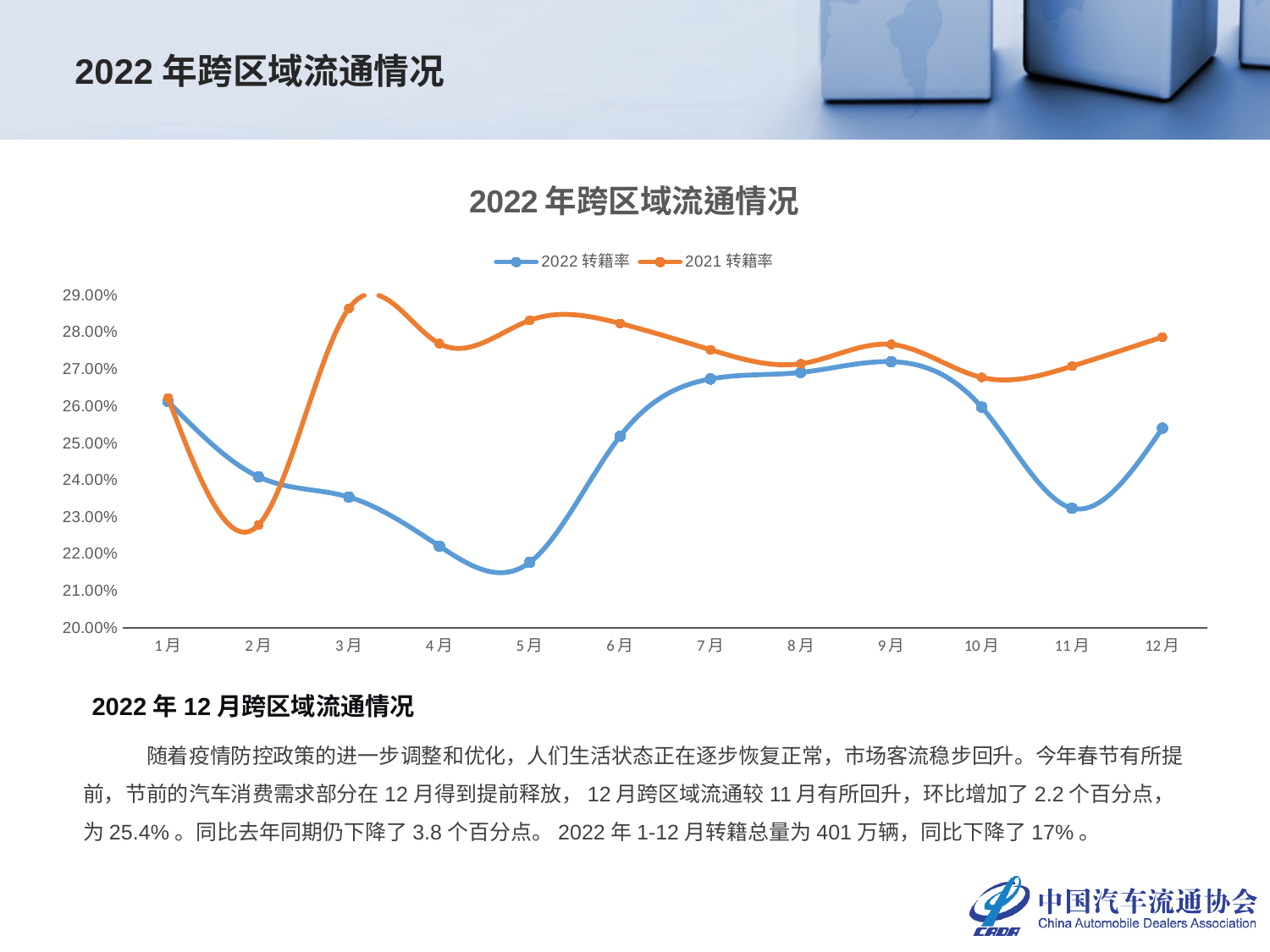

2022年跨区域流通情况

### Chart: 2022年跨区域流通情况

| Category | 2022转籍率 | 2021转籍率 |
|---|---|---|
| 1月 | 0.2612567162429857 | 0.2622 |
| 2月 | 0.2408744346727835 | 0.2278 |
| 3月 | 0.23537404334605838 | 0.28652807900987814 |
| 4月 | 0.2221 | 0.276964429722632 |
| 5月 | 0.2176584136087943 | 0.2832693846564212 |
| 6月 | 0.25186010329044156 | 0.2824207662655589 |
| 7月 | 0.26738517394527705 | 0.2753 |
| 8月 | 0.2691525945731221 | 0.2715122697461952 |
| 9月 | 0.2720663240400406 | 0.2767349135947297 |
| 10月 | 0.2597498285610297 | 0.2678 |
| 11月 | 0.2323495823034323 | 0.2708417007625913 |
| 12月 | 0.2540339263549855 | 0.27873888359842963 |
2022年12月跨区域流通情况
随着疫情防控政策的进一步调整和优化，人们生活状态正在逐步恢复正常，市场客流稳步回升。今年春节有所提前，节前的汽车消费需求部分在12月得到提前释放，12月跨区域流通较11月有所回升，环比增加了2.2个百分点，为25.4%。同比去年同期仍下降了3.8个百分点。2022年1-12月转籍总量为401万辆，同比下降了17%。